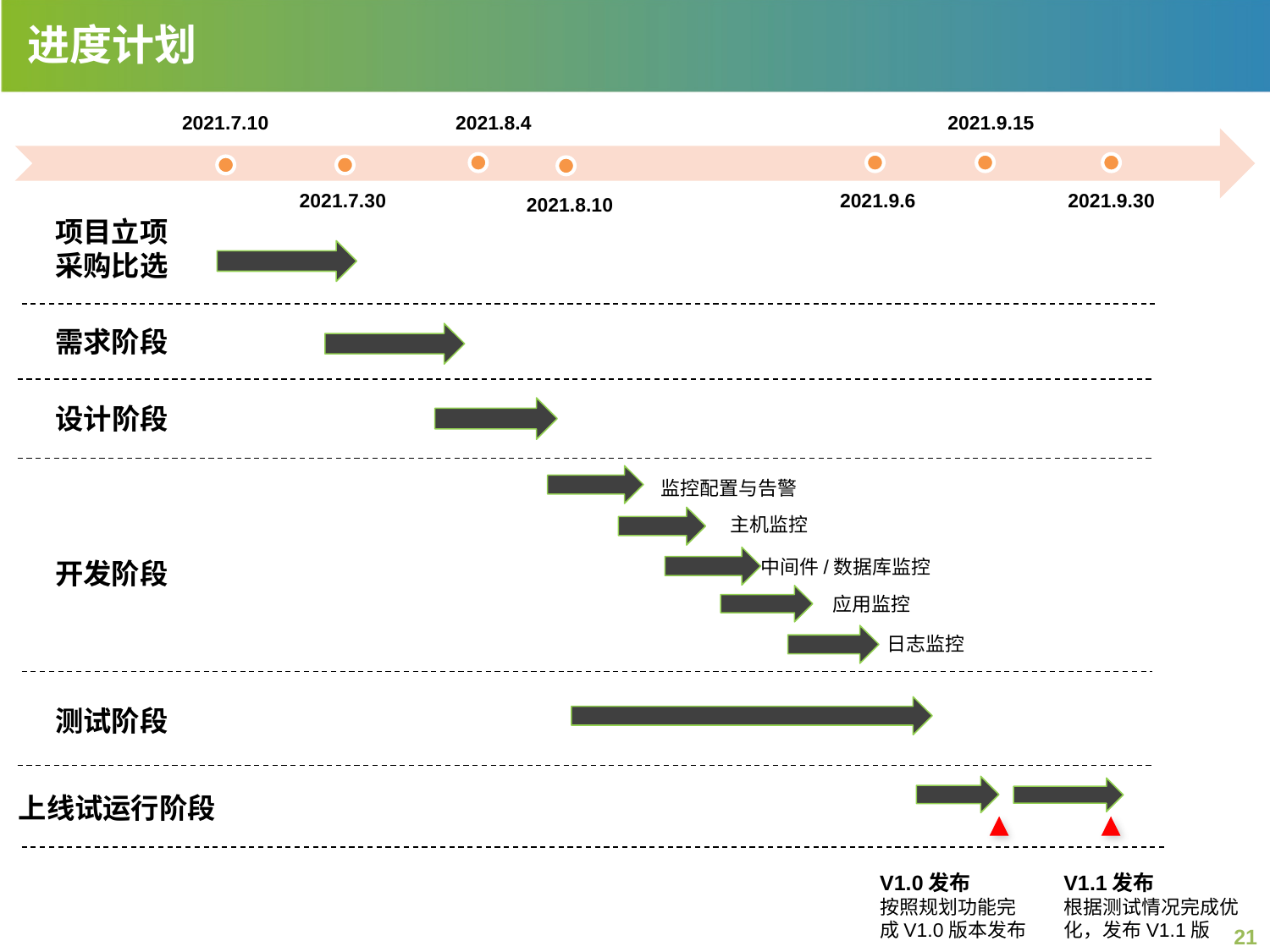

进度计划
2021.7.10
2021.8.4
2021.9.15

2021.7.30
2021.9.6
2021.9.30
2021.8.10

项目立项
采购比选

需求阶段

设计阶段

监控配置与告警
主机监控

中间件/数据库监控
开发阶段

应用监控
日志监控

测试阶段

上线试运行阶段

V1.0发布
按照规划功能完成V1.0版本发布
V1.1发布
根据测试情况完成优化，发布V1.1版